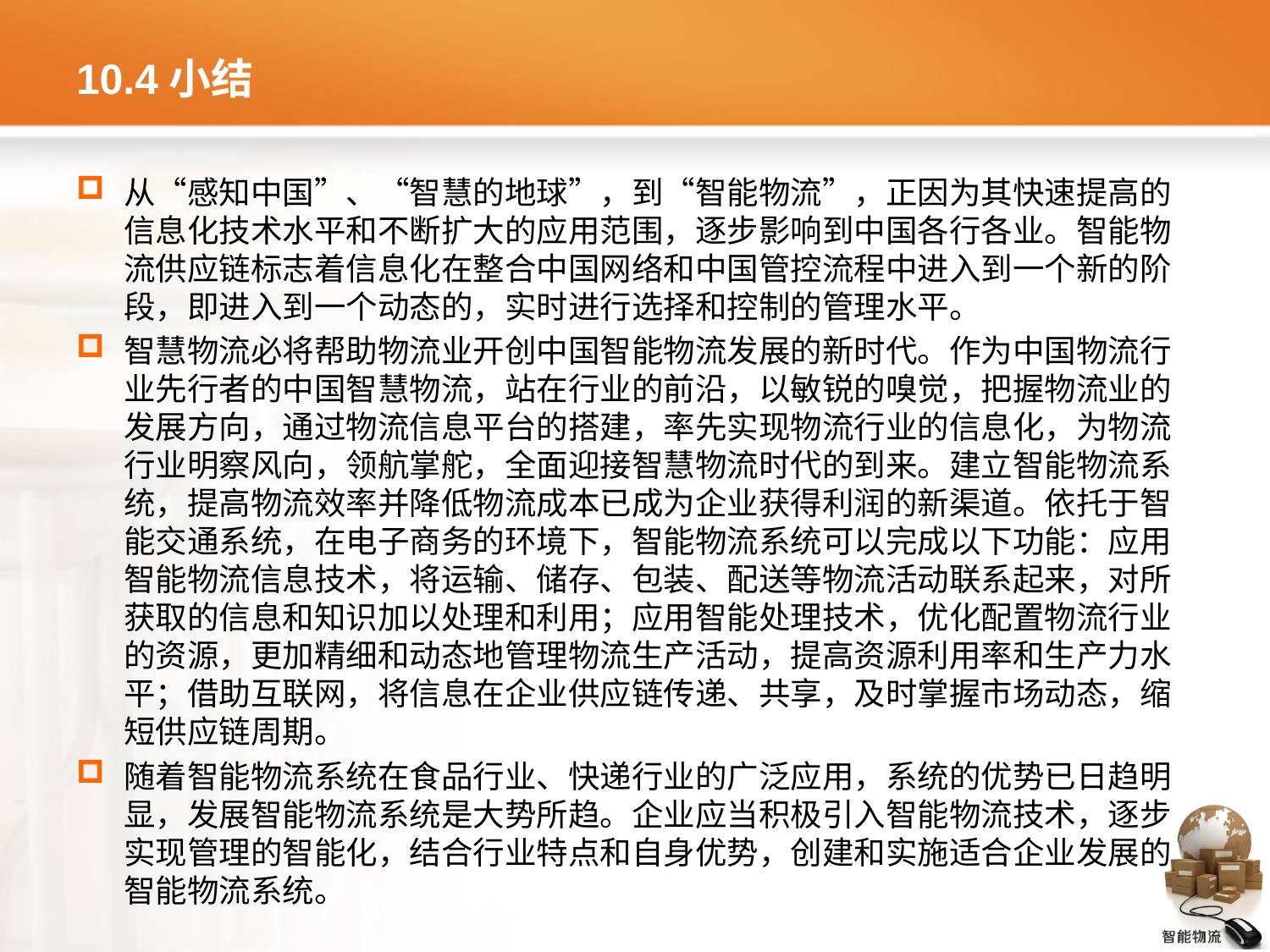

# 10.4小结
从“感知中国”、“智慧的地球”，到“智能物流”，正因为其快速提高的信息化技术水平和不断扩大的应用范围，逐步影响到中国各行各业。智能物流供应链标志着信息化在整合中国网络和中国管控流程中进入到一个新的阶段，即进入到一个动态的，实时进行选择和控制的管理水平。
智慧物流必将帮助物流业开创中国智能物流发展的新时代。作为中国物流行业先行者的中国智慧物流，站在行业的前沿，以敏锐的嗅觉，把握物流业的发展方向，通过物流信息平台的搭建，率先实现物流行业的信息化，为物流行业明察风向，领航掌舵，全面迎接智慧物流时代的到来。建立智能物流系统，提高物流效率并降低物流成本已成为企业获得利润的新渠道。依托于智能交通系统，在电子商务的环境下，智能物流系统可以完成以下功能：应用智能物流信息技术，将运输、储存、包装、配送等物流活动联系起来，对所获取的信息和知识加以处理和利用；应用智能处理技术，优化配置物流行业的资源，更加精细和动态地管理物流生产活动，提高资源利用率和生产力水平；借助互联网，将信息在企业供应链传递、共享，及时掌握市场动态，缩短供应链周期。
随着智能物流系统在食品行业、快递行业的广泛应用，系统的优势已日趋明显，发展智能物流系统是大势所趋。企业应当积极引入智能物流技术，逐步实现管理的智能化，结合行业特点和自身优势，创建和实施适合企业发展的智能物流系统。